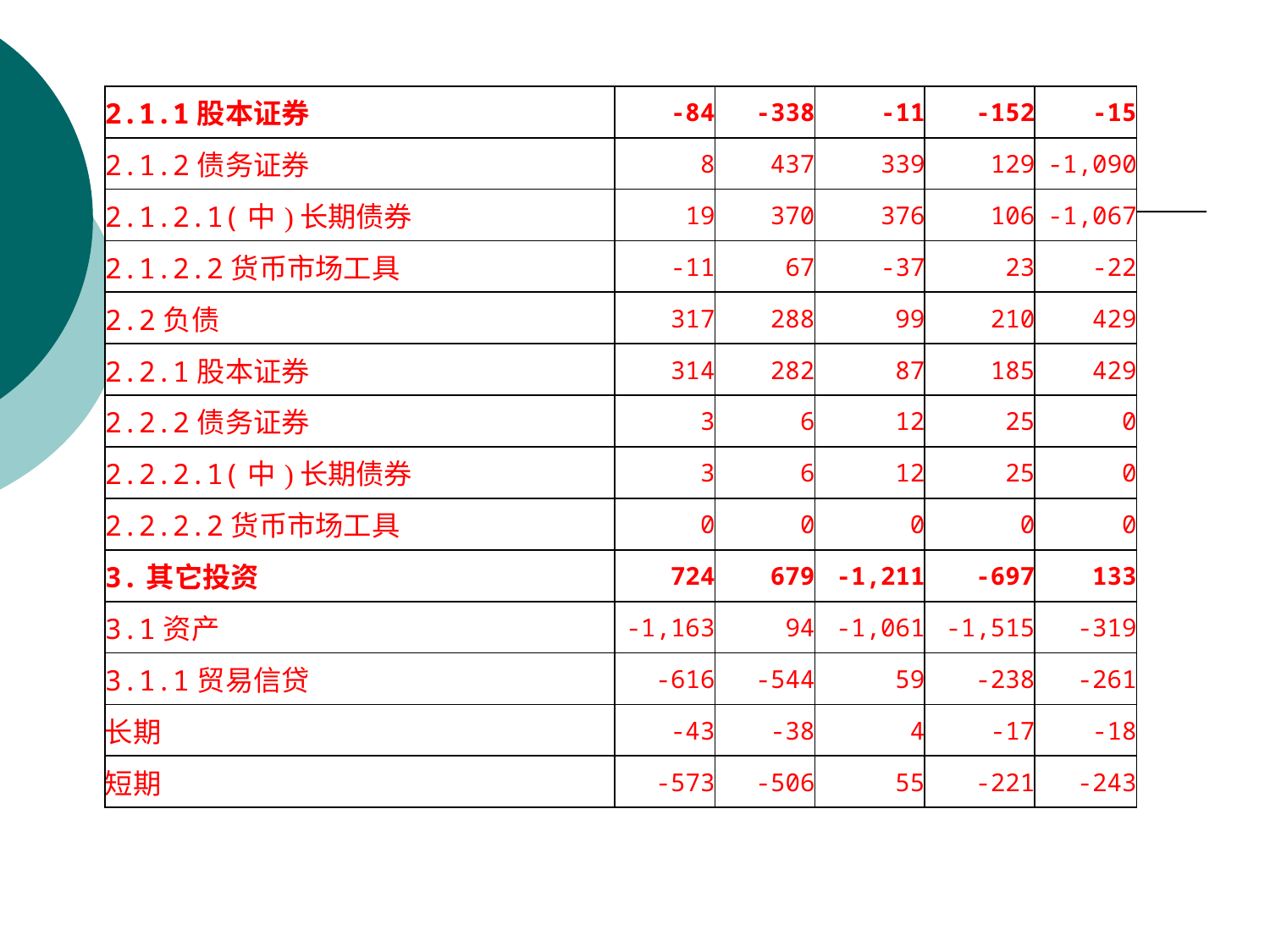

| 2.1.1股本证券 | -84 | -338 | -11 | -152 | -15 |
| --- | --- | --- | --- | --- | --- |
| 2.1.2债务证券 | 8 | 437 | 339 | 129 | -1,090 |
| 2.1.2.1(中)长期债券 | 19 | 370 | 376 | 106 | -1,067 |
| 2.1.2.2货币市场工具 | -11 | 67 | -37 | 23 | -22 |
| 2.2负债 | 317 | 288 | 99 | 210 | 429 |
| 2.2.1股本证券 | 314 | 282 | 87 | 185 | 429 |
| 2.2.2债务证券 | 3 | 6 | 12 | 25 | 0 |
| 2.2.2.1(中)长期债券 | 3 | 6 | 12 | 25 | 0 |
| 2.2.2.2货币市场工具 | 0 | 0 | 0 | 0 | 0 |
| 3.其它投资 | 724 | 679 | -1,211 | -697 | 133 |
| 3.1资产 | -1,163 | 94 | -1,061 | -1,515 | -319 |
| 3.1.1贸易信贷 | -616 | -544 | 59 | -238 | -261 |
| 长期 | -43 | -38 | 4 | -17 | -18 |
| 短期 | -573 | -506 | 55 | -221 | -243 |